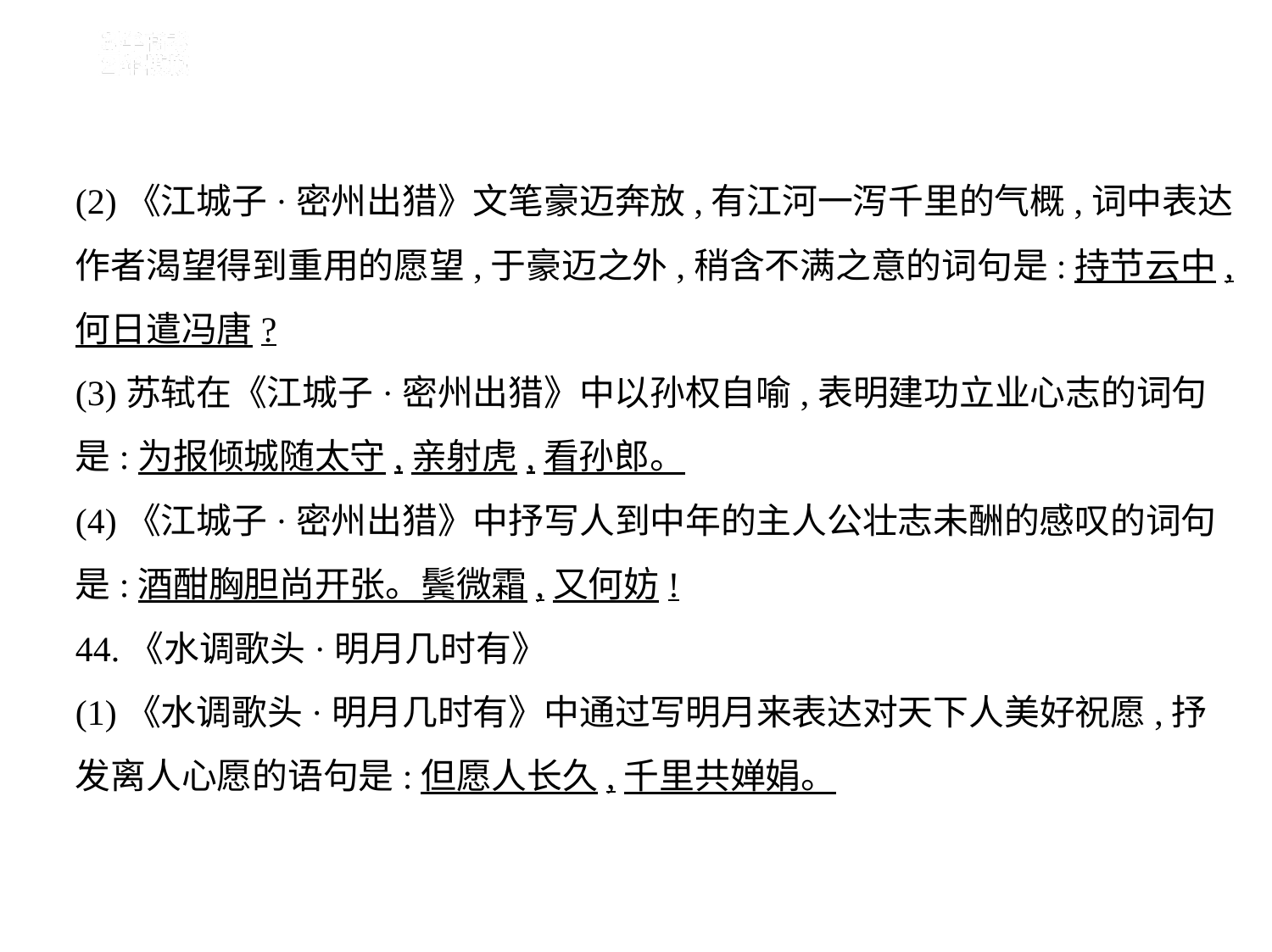

(2)《江城子·密州出猎》文笔豪迈奔放,有江河一泻千里的气概,词中表达
作者渴望得到重用的愿望,于豪迈之外,稍含不满之意的词句是:持节云中,
何日遣冯唐?
(3)苏轼在《江城子·密州出猎》中以孙权自喻,表明建功立业心志的词句
是:为报倾城随太守,亲射虎,看孙郎。
(4)《江城子·密州出猎》中抒写人到中年的主人公壮志未酬的感叹的词句
是:酒酣胸胆尚开张。鬓微霜,又何妨!
44.《水调歌头·明月几时有》
(1)《水调歌头·明月几时有》中通过写明月来表达对天下人美好祝愿,抒
发离人心愿的语句是:但愿人长久,千里共婵娟。